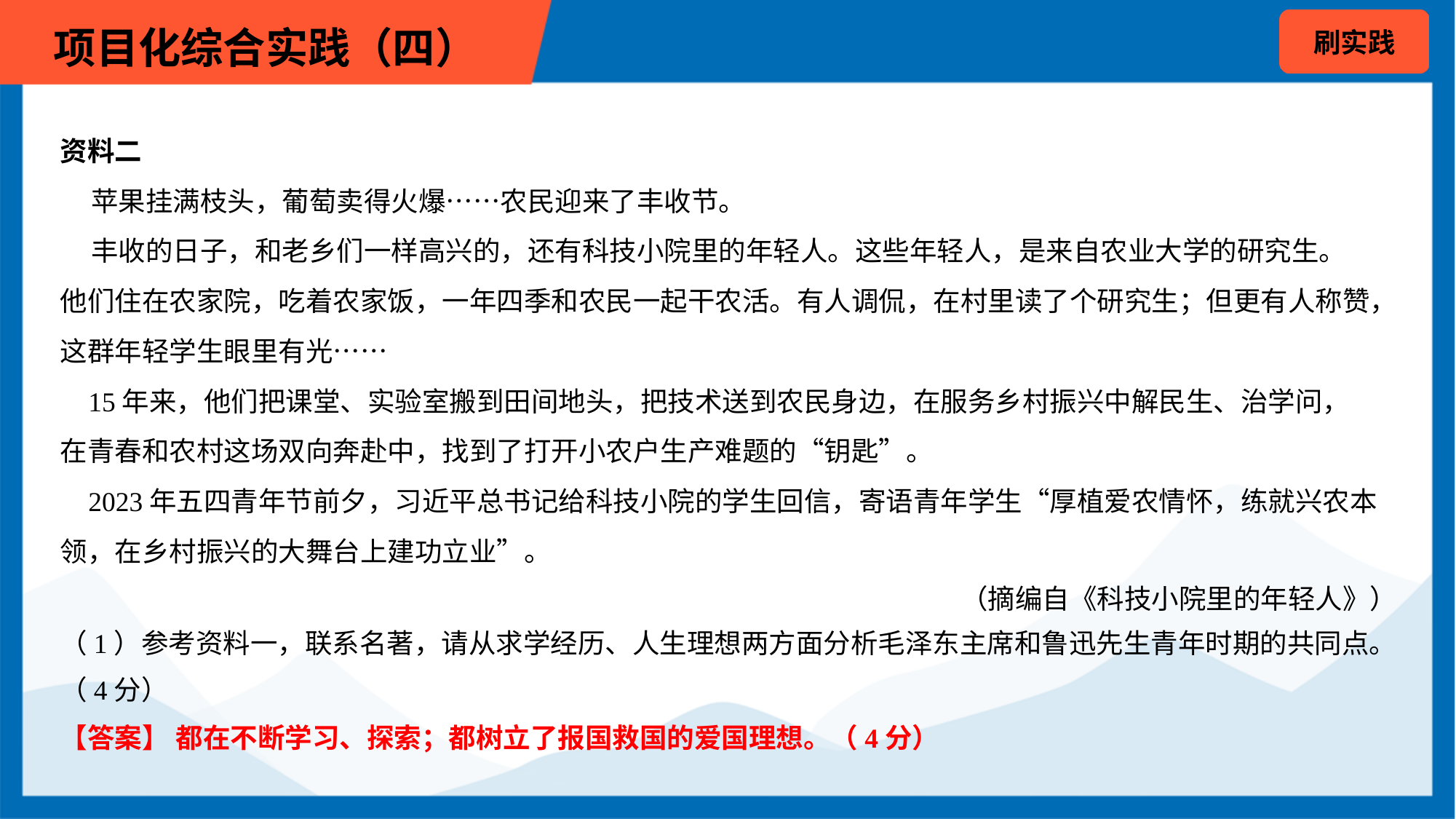

资料二
    苹果挂满枝头，葡萄卖得火爆……农民迎来了丰收节。
    丰收的日子，和老乡们一样高兴的，还有科技小院里的年轻人。这些年轻人，是来自农业大学的研究生。
他们住在农家院，吃着农家饭，一年四季和农民一起干农活。有人调侃，在村里读了个研究生；但更有人称赞，
这群年轻学生眼里有光……
    15年来，他们把课堂、实验室搬到田间地头，把技术送到农民身边，在服务乡村振兴中解民生、治学问，
在青春和农村这场双向奔赴中，找到了打开小农户生产难题的“钥匙”。
    2023年五四青年节前夕，习近平总书记给科技小院的学生回信，寄语青年学生“厚植爱农情怀，练就兴农本
领，在乡村振兴的大舞台上建功立业”。
（摘编自《科技小院里的年轻人》）
（1）参考资料一，联系名著，请从求学经历、人生理想两方面分析毛泽东主席和鲁迅先生青年时期的共同点。
（4分）
【答案】 都在不断学习、探索；都树立了报国救国的爱国理想。（4分）